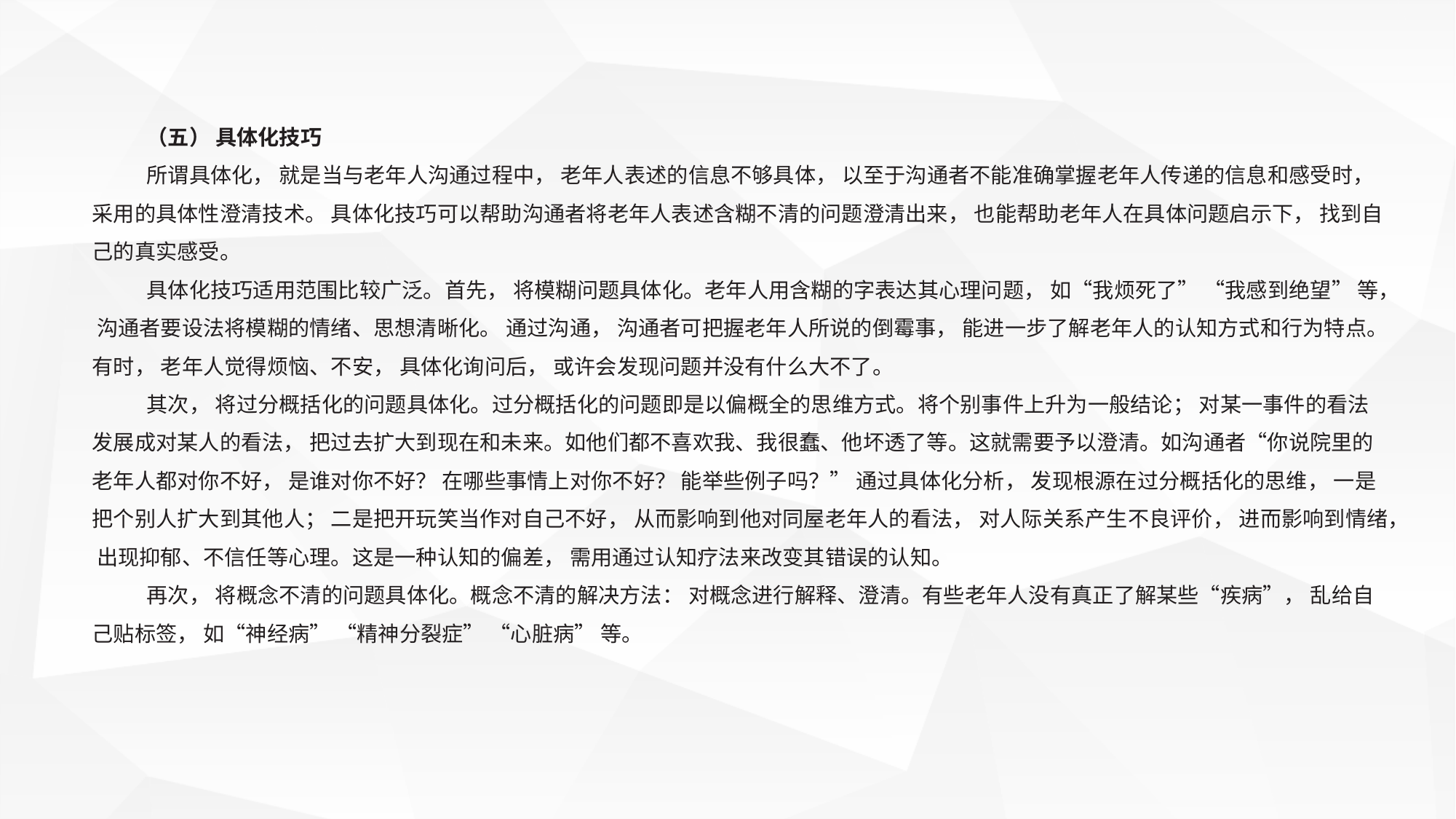

（五） 具体化技巧
所谓具体化， 就是当与老年人沟通过程中， 老年人表述的信息不够具体， 以至于沟通者不能准确掌握老年人传递的信息和感受时， 采用的具体性澄清技术。 具体化技巧可以帮助沟通者将老年人表述含糊不清的问题澄清出来， 也能帮助老年人在具体问题启示下， 找到自己的真实感受。
具体化技巧适用范围比较广泛。首先， 将模糊问题具体化。老年人用含糊的字表达其心理问题， 如“我烦死了” “我感到绝望” 等， 沟通者要设法将模糊的情绪、思想清晰化。 通过沟通， 沟通者可把握老年人所说的倒霉事， 能进一步了解老年人的认知方式和行为特点。有时， 老年人觉得烦恼、不安， 具体化询问后， 或许会发现问题并没有什么大不了。
其次， 将过分概括化的问题具体化。过分概括化的问题即是以偏概全的思维方式。将个别事件上升为一般结论； 对某一事件的看法发展成对某人的看法， 把过去扩大到现在和未来。如他们都不喜欢我、我很蠢、他坏透了等。这就需要予以澄清。如沟通者“你说院里的老年人都对你不好， 是谁对你不好？ 在哪些事情上对你不好？ 能举些例子吗？” 通过具体化分析， 发现根源在过分概括化的思维， 一是把个别人扩大到其他人； 二是把开玩笑当作对自己不好， 从而影响到他对同屋老年人的看法， 对人际关系产生不良评价， 进而影响到情绪， 出现抑郁、不信任等心理。这是一种认知的偏差， 需用通过认知疗法来改变其错误的认知。
再次， 将概念不清的问题具体化。概念不清的解决方法： 对概念进行解释、澄清。有些老年人没有真正了解某些“疾病”， 乱给自己贴标签， 如“神经病” “精神分裂症” “心脏病” 等。